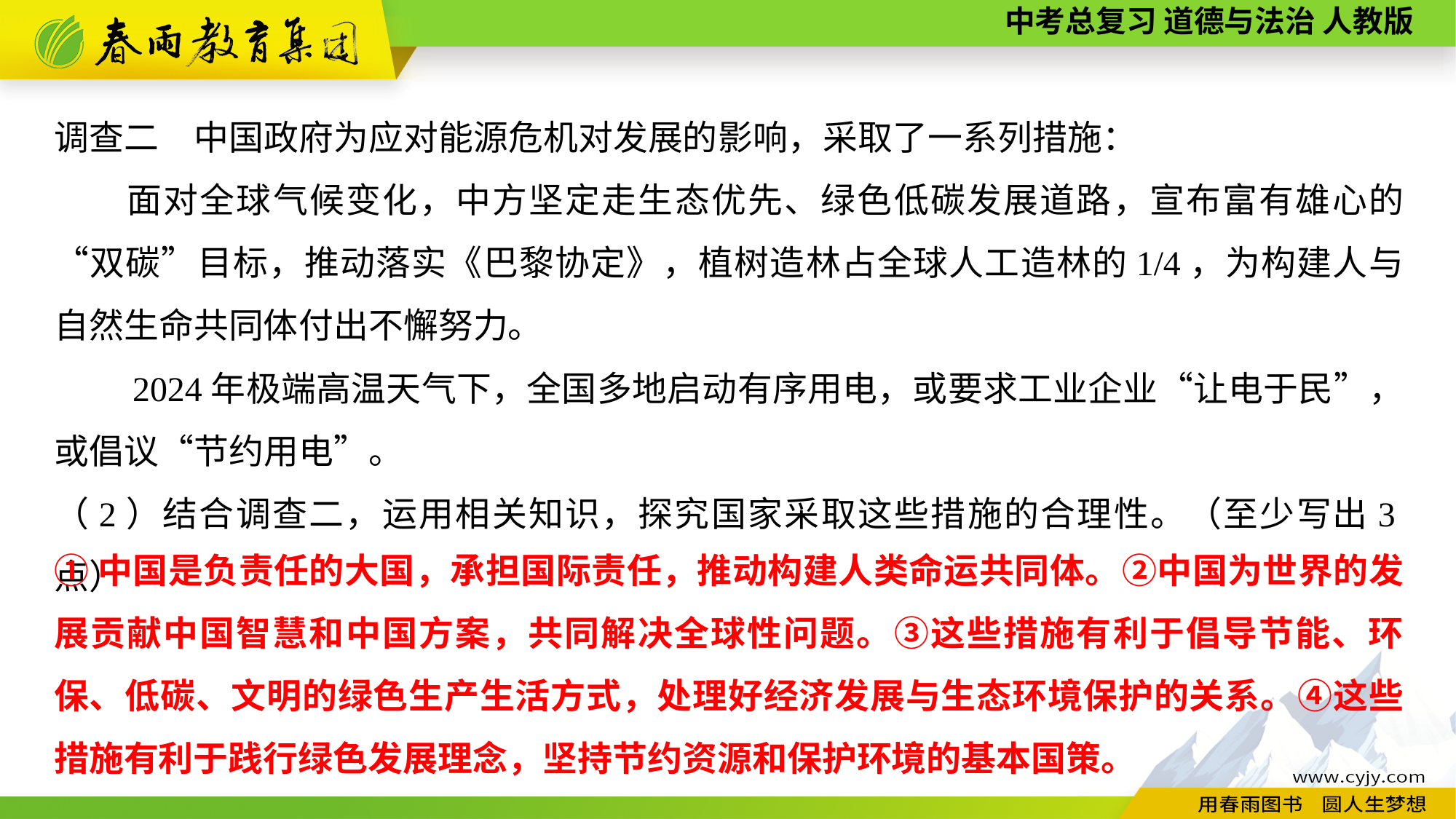

调查二　中国政府为应对能源危机对发展的影响，采取了一系列措施：
　　面对全球气候变化，中方坚定走生态优先、绿色低碳发展道路，宣布富有雄心的“双碳”目标，推动落实《巴黎协定》，植树造林占全球人工造林的1/4，为构建人与自然生命共同体付出不懈努力。
　　2024年极端高温天气下，全国多地启动有序用电，或要求工业企业“让电于民”，或倡议“节约用电”。
（2）结合调查二，运用相关知识，探究国家采取这些措施的合理性。（至少写出3点）
①中国是负责任的大国，承担国际责任，推动构建人类命运共同体。②中国为世界的发展贡献中国智慧和中国方案，共同解决全球性问题。③这些措施有利于倡导节能、环保、低碳、文明的绿色生产生活方式，处理好经济发展与生态环境保护的关系。④这些措施有利于践行绿色发展理念，坚持节约资源和保护环境的基本国策。